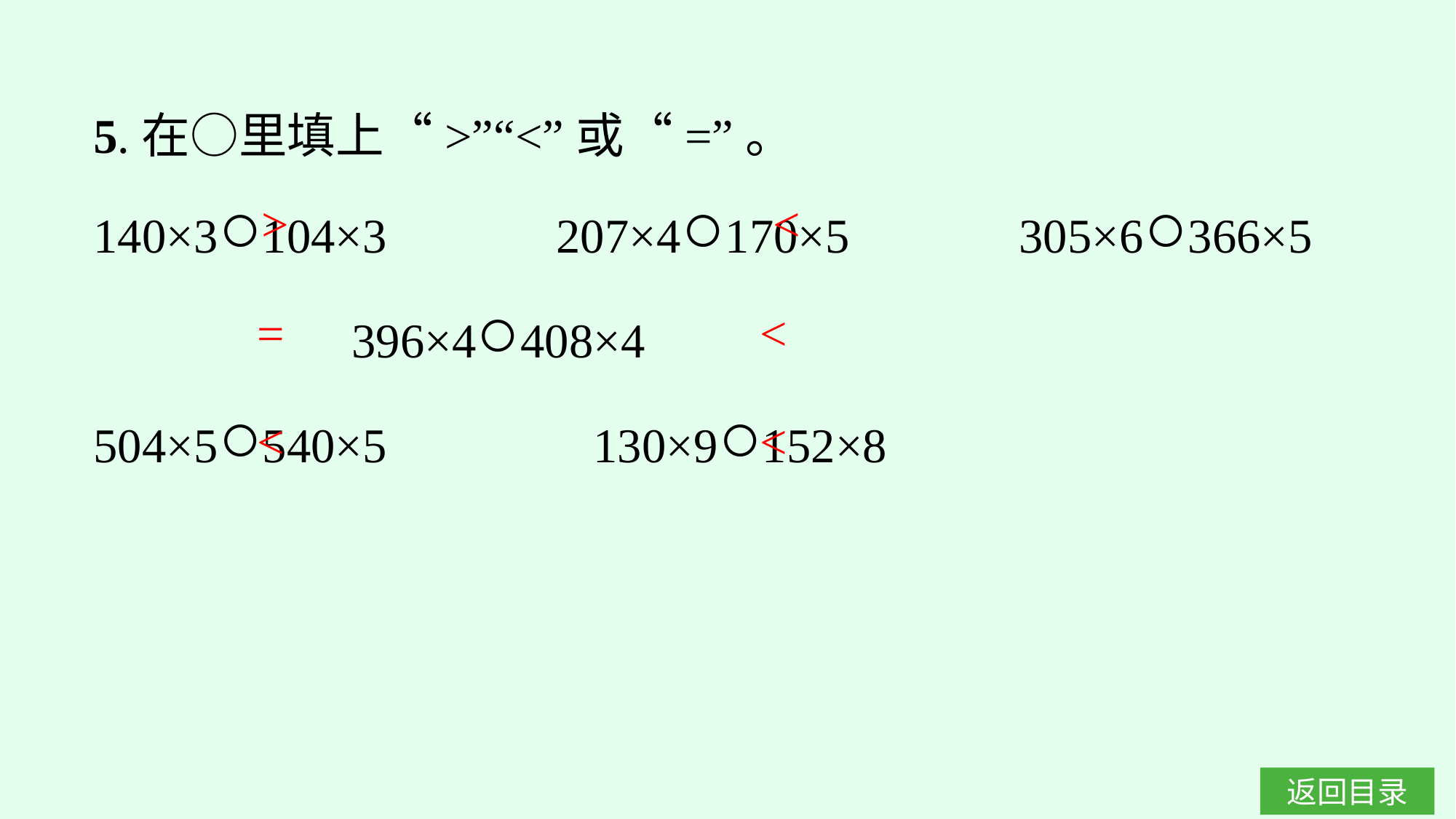

5.在○里填上“>”“<”或“=”。
140×3○104×3　　　207×4○170×5　　　305×6○366×5		396×4○408×4
504×5○540×5		130×9○152×8
>
<
=
<
<
<